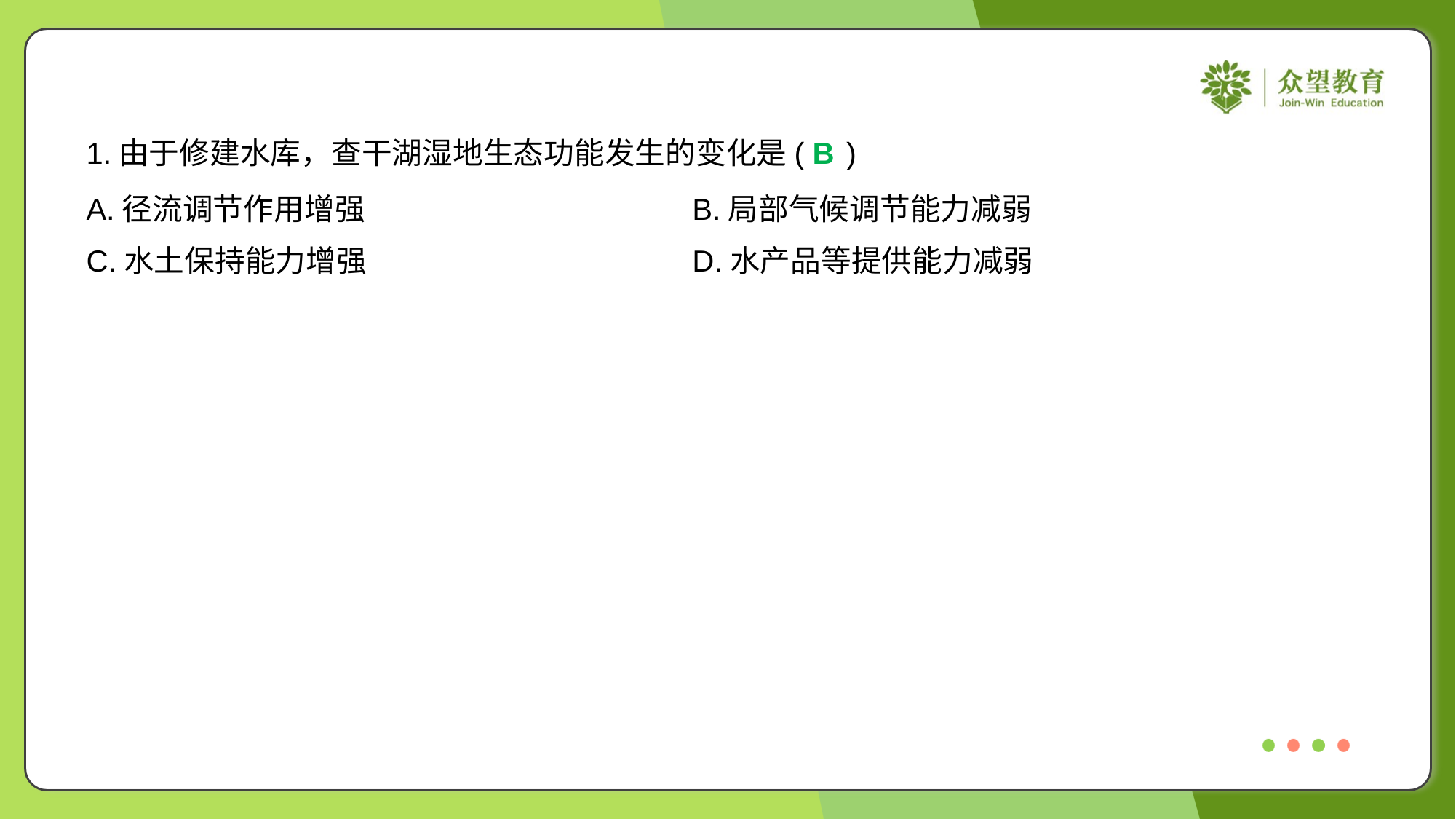

1.由于修建水库，查干湖湿地生态功能发生的变化是(     )
B
A.径流调节作用增强	B.局部气候调节能力减弱
C.水土保持能力增强	D.水产品等提供能力减弱